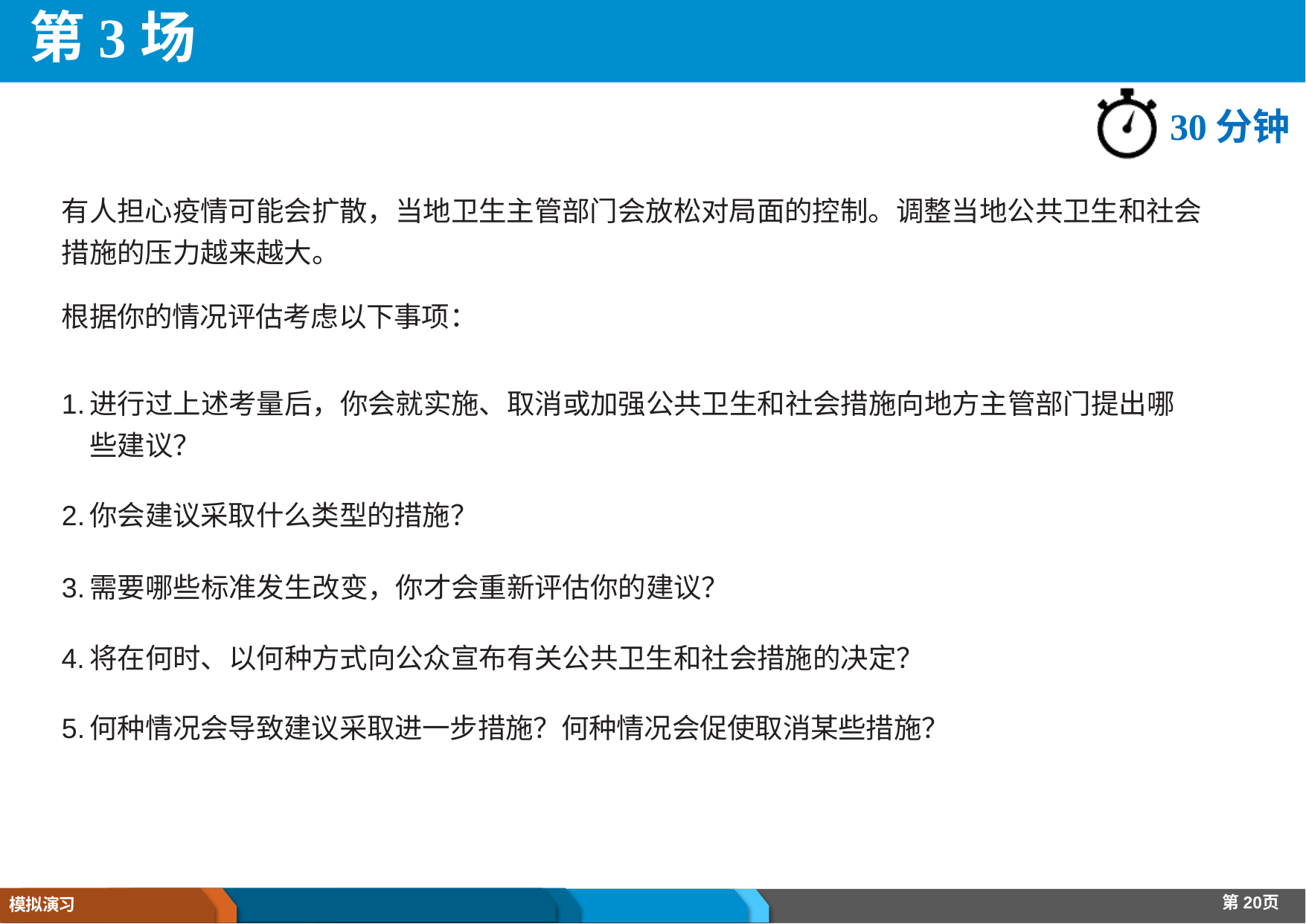

# 第3场

30分钟

有人担心疫情可能会扩散，当地卫生主管部门会放松对局面的控制。调整当地公共卫生和社会措施的压力越来越大。
根据你的情况评估考虑以下事项：

进行过上述考量后，你会就实施、取消或加强公共卫生和社会措施向地方主管部门提出哪些建议？
你会建议采取什么类型的措施？

需要哪些标准发生改变，你才会重新评估你的建议？
将在何时、以何种方式向公众宣布有关公共卫生和社会措施的决定？
何种情况会导致建议采取进一步措施？何种情况会促使取消某些措施？
第20页
模拟演习